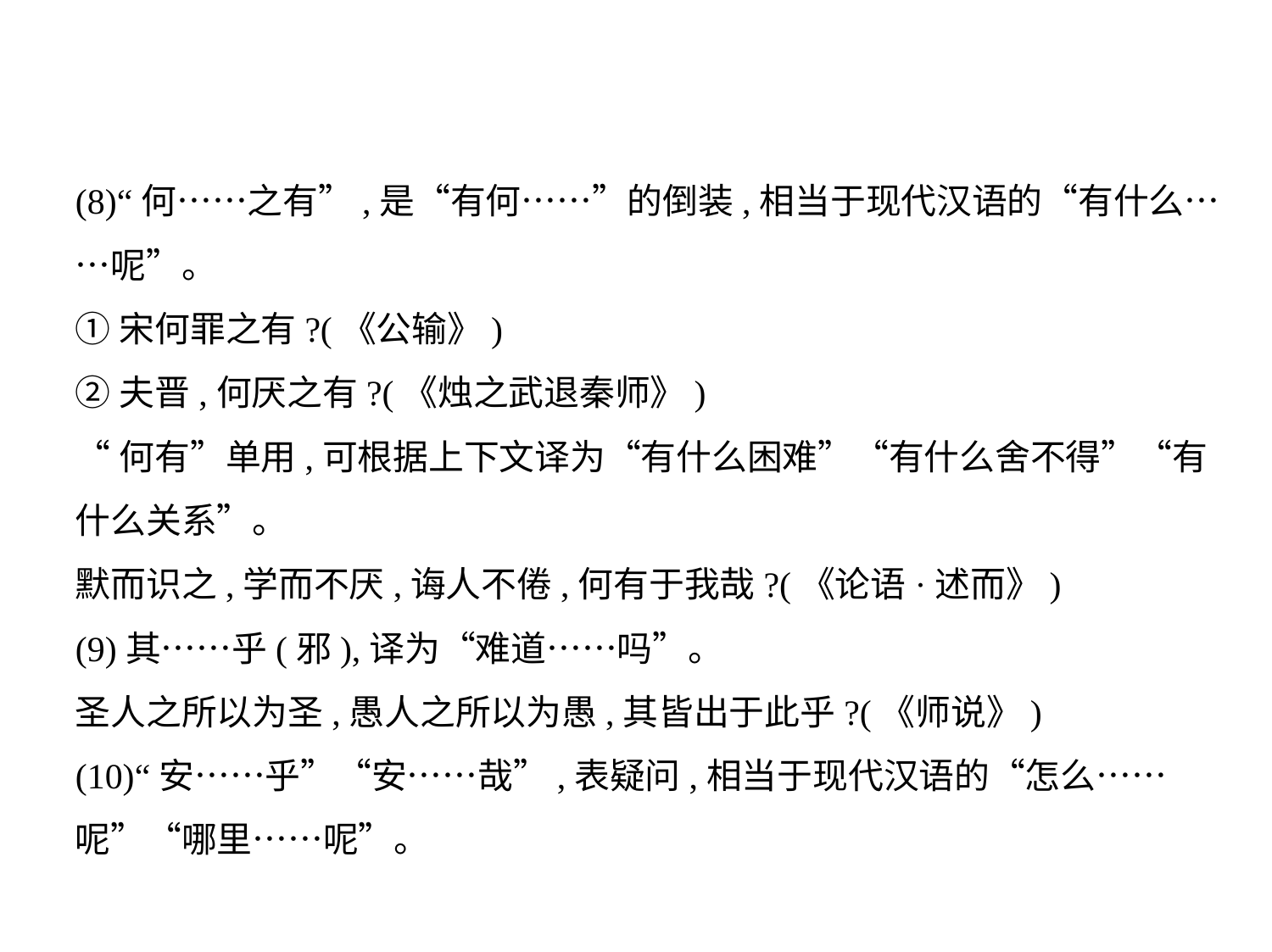

(8)“何……之有”,是“有何……”的倒装,相当于现代汉语的“有什么…
…呢”。
①宋何罪之有?(《公输》)
②夫晋,何厌之有?(《烛之武退秦师》)
“何有”单用,可根据上下文译为“有什么困难”“有什么舍不得”“有
什么关系”。
默而识之,学而不厌,诲人不倦,何有于我哉?(《论语·述而》)
(9)其……乎(邪),译为“难道……吗”。
圣人之所以为圣,愚人之所以为愚,其皆出于此乎?(《师说》)
(10)“安……乎”“安……哉”,表疑问,相当于现代汉语的“怎么……
呢”“哪里……呢”。